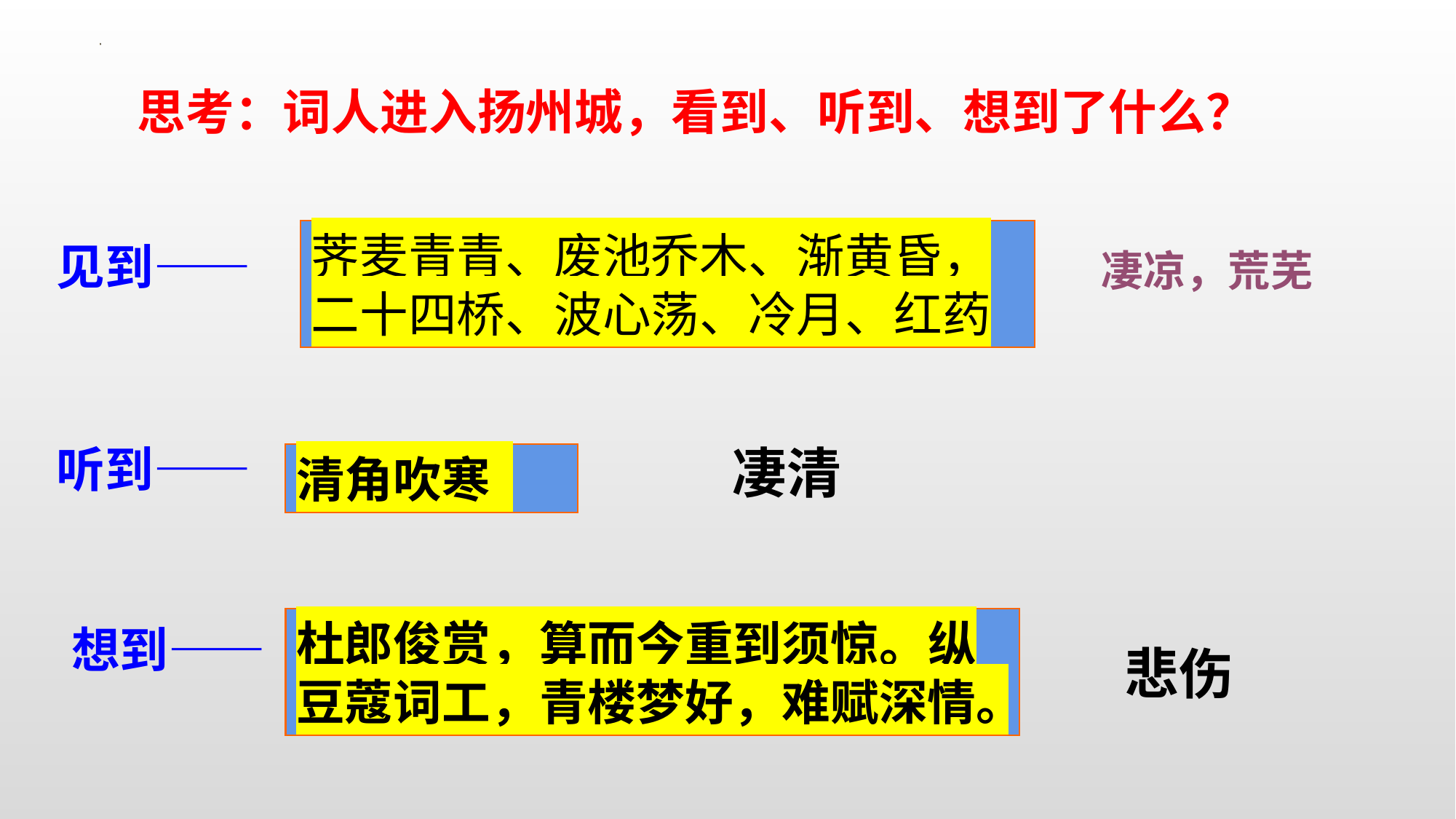

思考：词人进入扬州城，看到、听到、想到了什么？
荠麦青青、废池乔木、渐黄昏，二十四桥、波心荡、冷月、红药
见到——
听到——
想到——
凄凉，荒芜
凄清
清角吹寒
杜郎俊赏，算而今重到须惊。纵豆蔻词工，青楼梦好，难赋深情。
悲伤